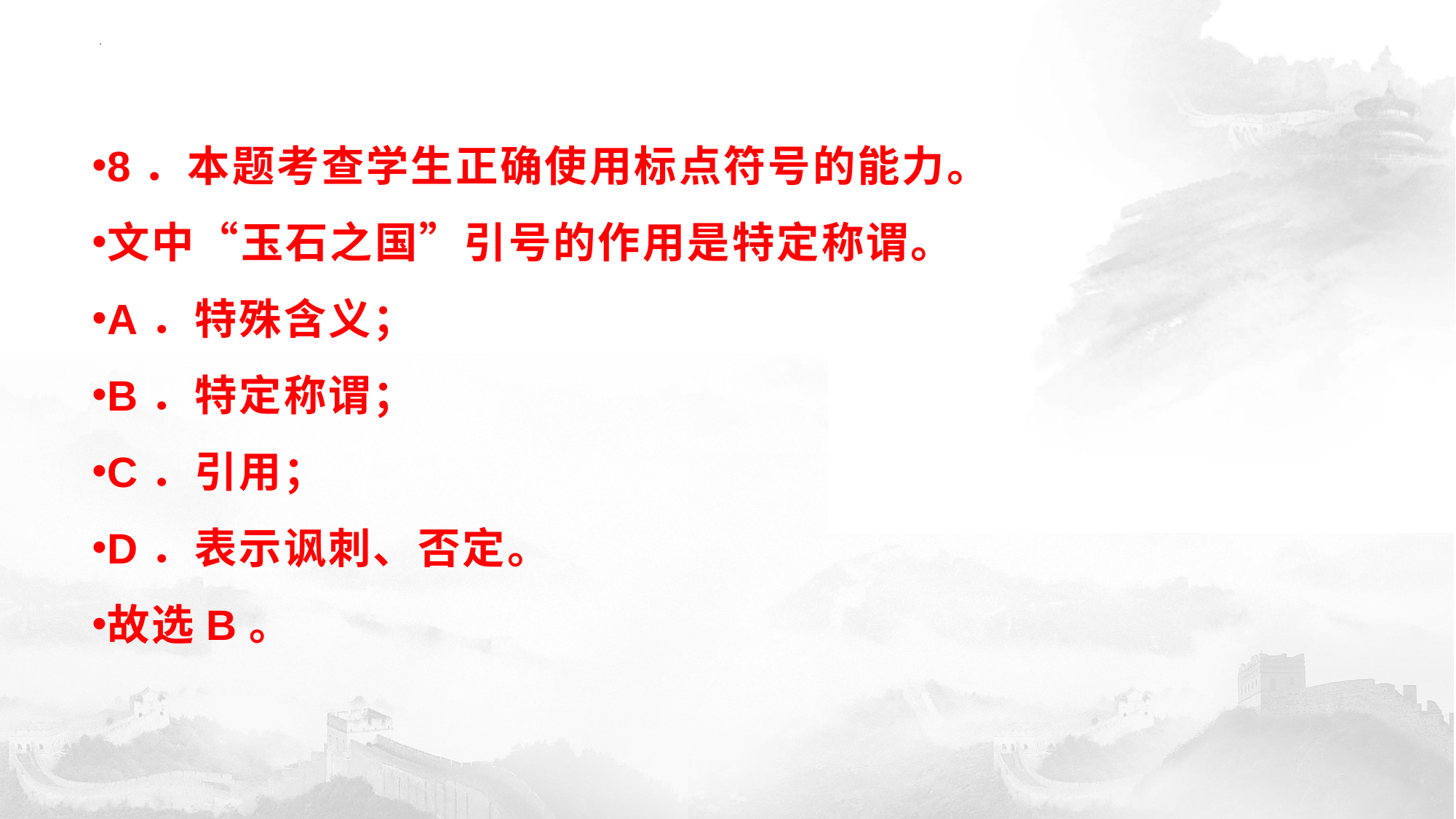

#
8．本题考查学生正确使用标点符号的能力。
文中“玉石之国”引号的作用是特定称谓。
A．特殊含义；
B．特定称谓；
C．引用；
D．表示讽刺、否定。
故选B。